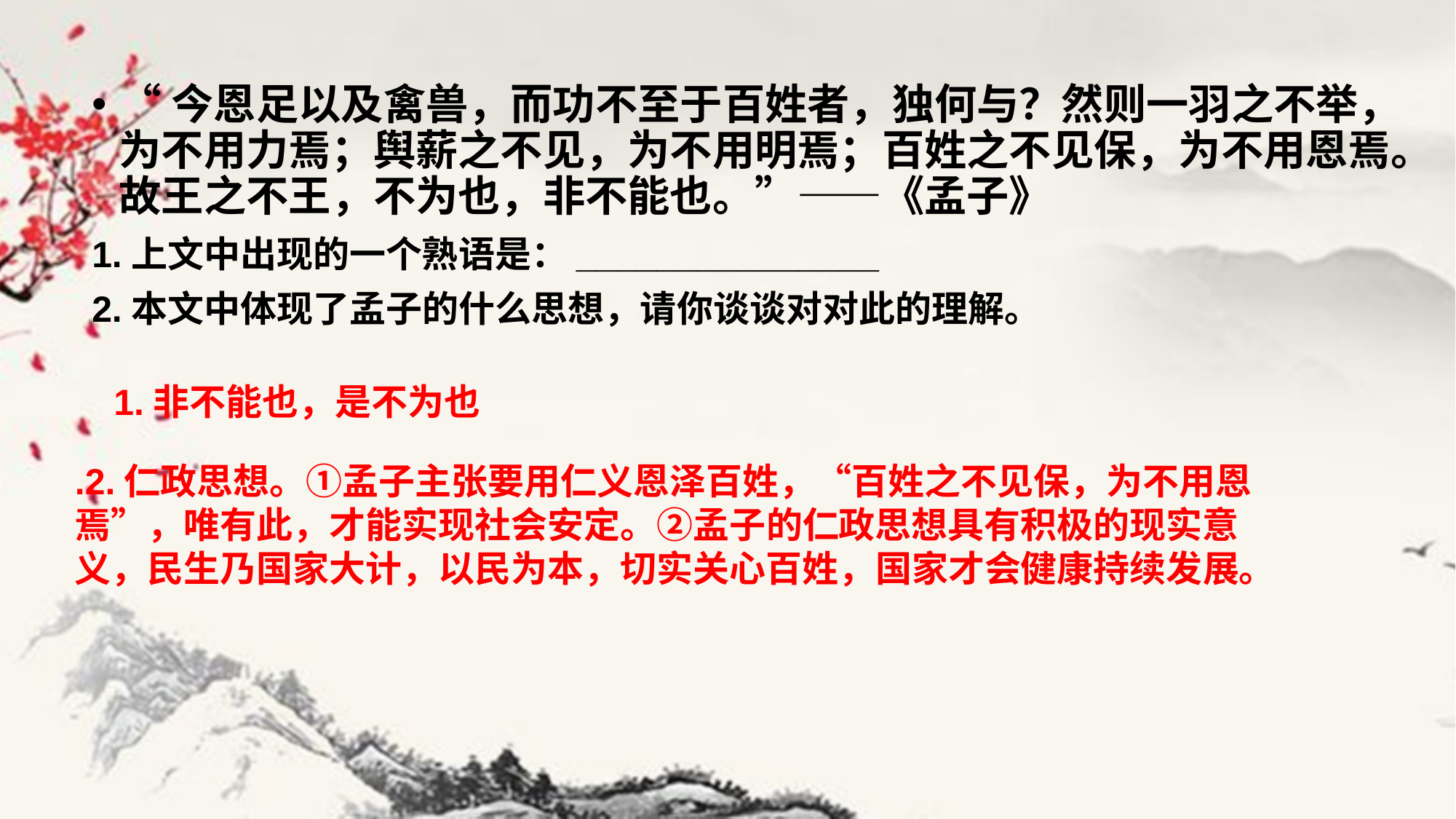

“今恩足以及禽兽，而功不至于百姓者，独何与？然则一羽之不举，为不用力焉；舆薪之不见，为不用明焉；百姓之不见保，为不用恩焉。故王之不王，不为也，非不能也。”——《孟子》
1.上文中出现的一个熟语是：_______________
2.本文中体现了孟子的什么思想，请你谈谈对对此的理解。
1.非不能也，是不为也
.2.仁政思想。①孟子主张要用仁义恩泽百姓，“百姓之不见保，为不用恩焉”，唯有此，才能实现社会安定。②孟子的仁政思想具有积极的现实意义，民生乃国家大计，以民为本，切实关心百姓，国家才会健康持续发展。